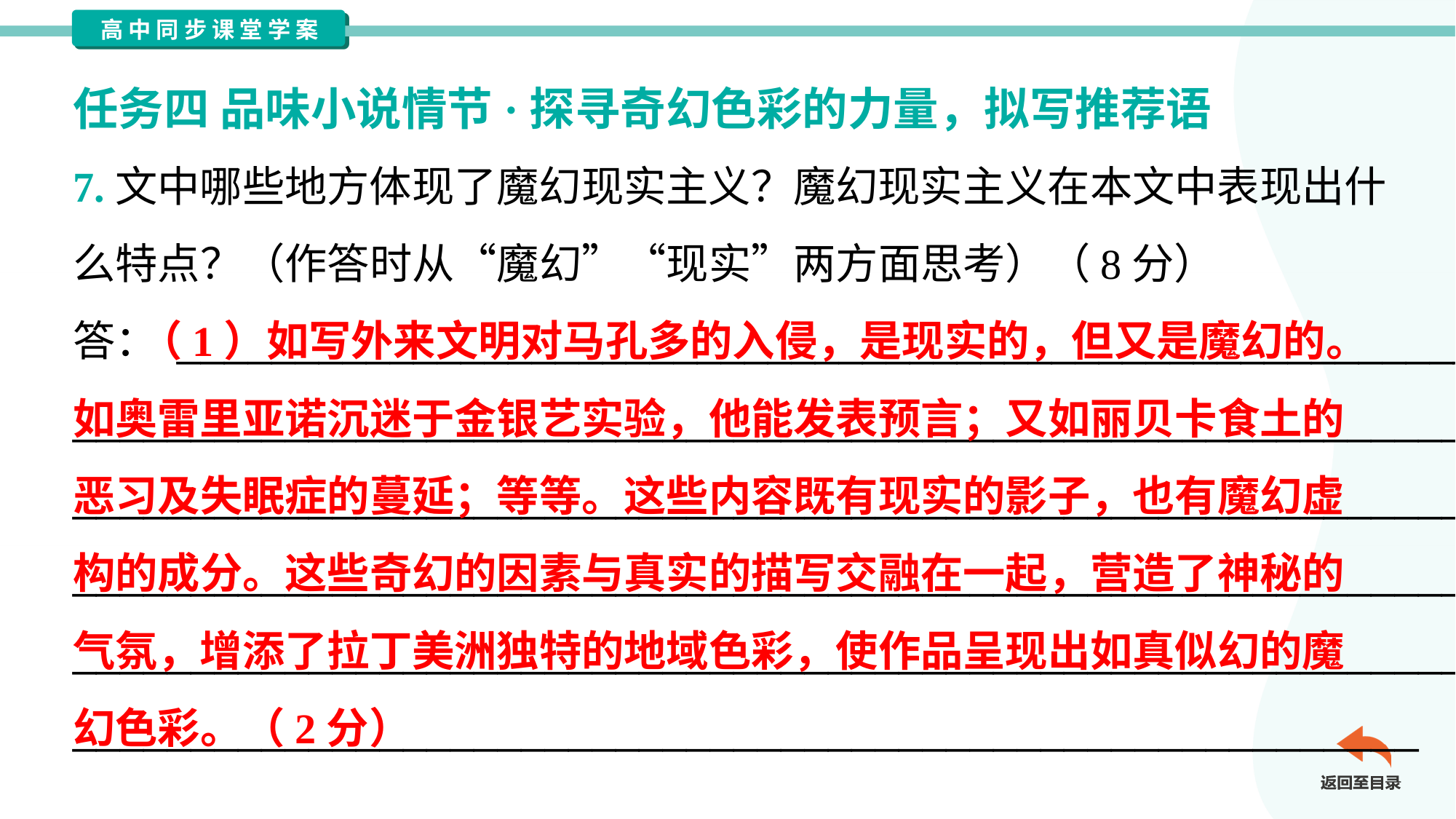

任务四 品味小说情节·探寻奇幻色彩的力量，拟写推荐语
7.文中哪些地方体现了魔幻现实主义？魔幻现实主义在本文中表现出什
么特点？（作答时从“魔幻”“现实”两方面思考）（8分）
答： ________________________________________________________
_____________________________________________________________
_____________________________________________________________
_____________________________________________________________
_____________________________________________________________
_________________________________________________________
      （1）如写外来文明对马孔多的入侵，是现实的，但又是魔幻的。
如奥雷里亚诺沉迷于金银艺实验，他能发表预言；又如丽贝卡食土的
恶习及失眠症的蔓延；等等。这些内容既有现实的影子，也有魔幻虚
构的成分。这些奇幻的因素与真实的描写交融在一起，营造了神秘的
气氛，增添了拉丁美洲独特的地域色彩，使作品呈现出如真似幻的魔
幻色彩。（2分）